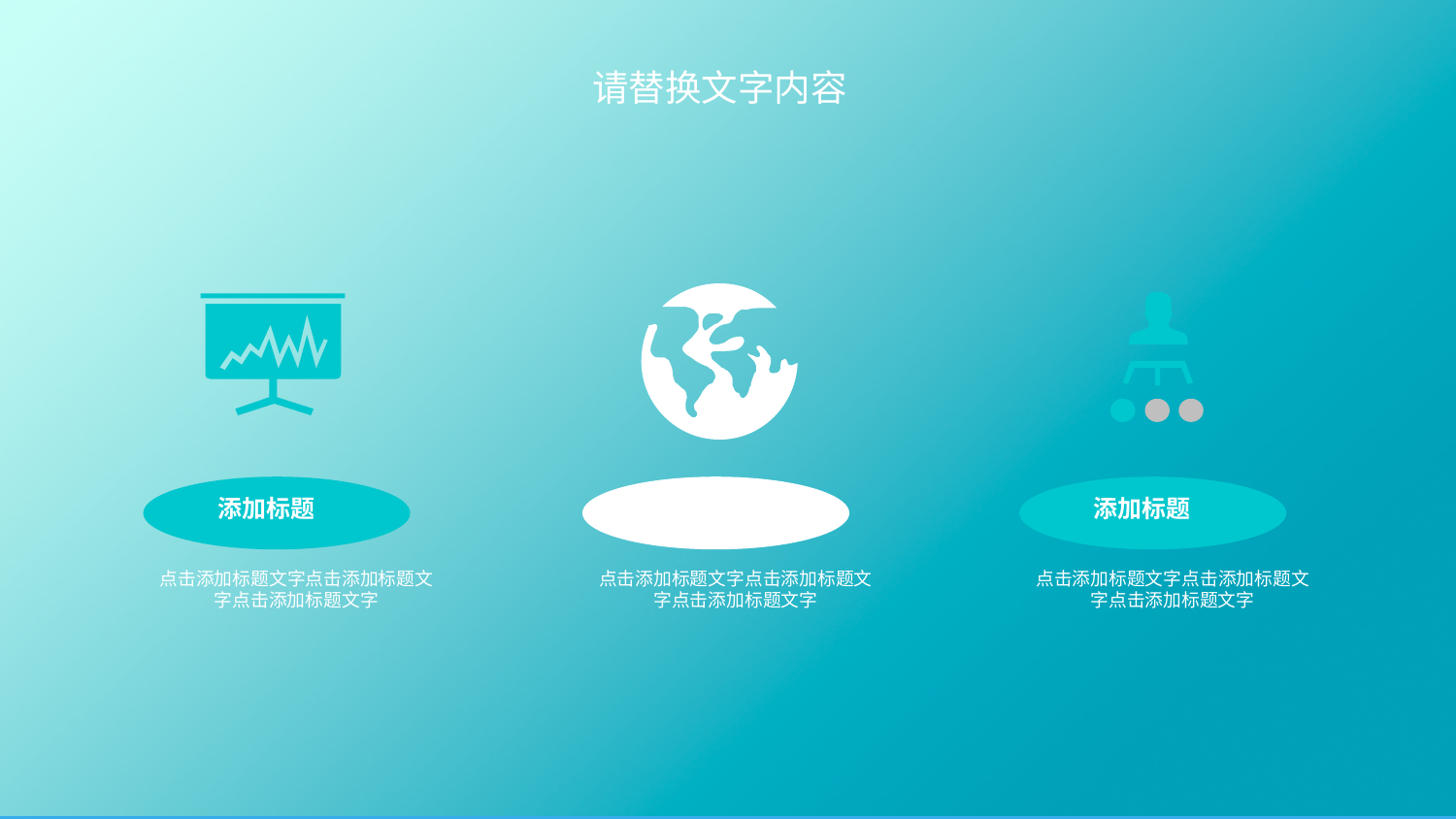

请替换文字内容

添加标题
添加标题
添加标题
点击添加标题文字点击添加标题文字点击添加标题文字
点击添加标题文字点击添加标题文字点击添加标题文字
点击添加标题文字点击添加标题文字点击添加标题文字